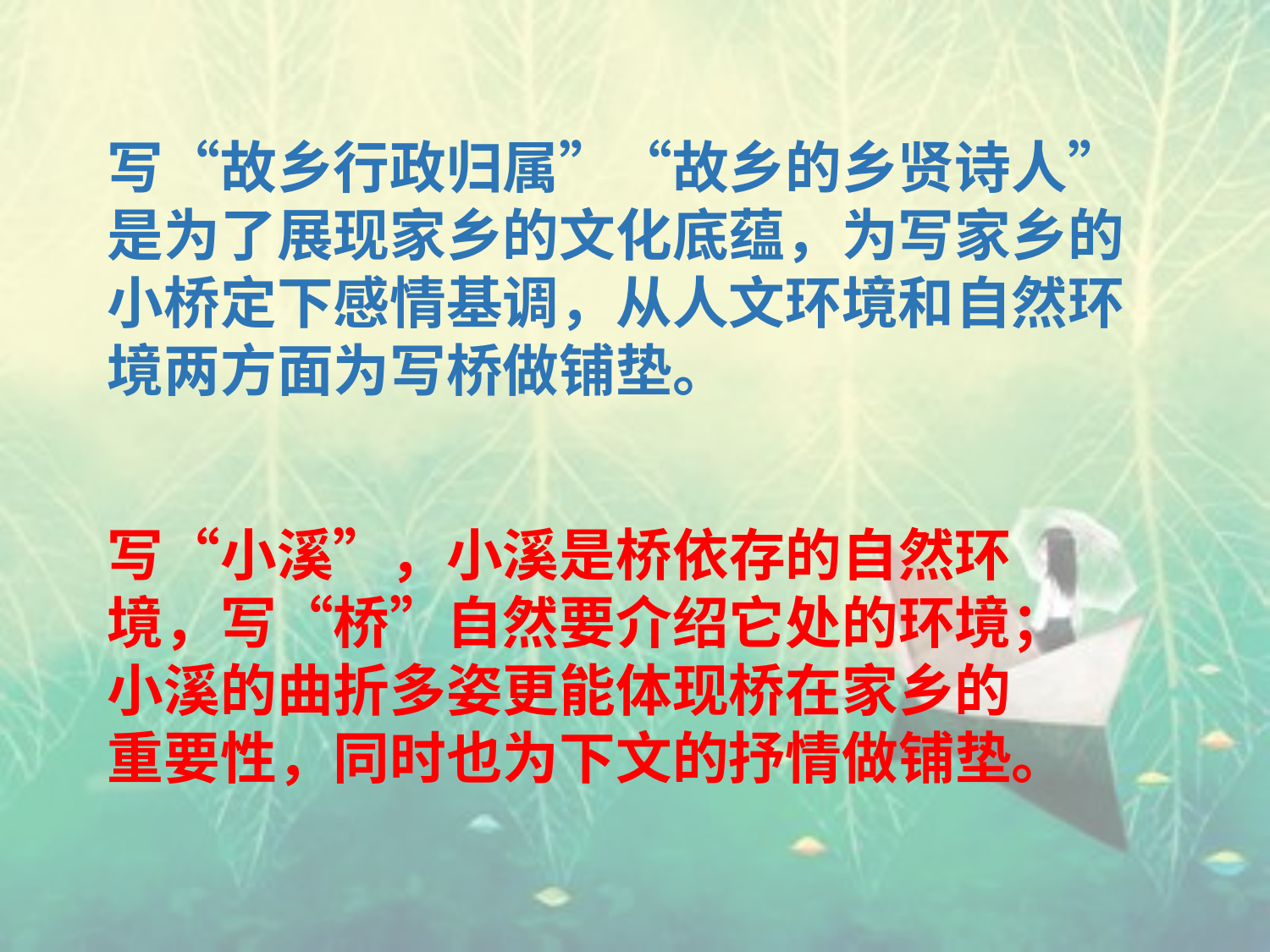

写“故乡行政归属”“故乡的乡贤诗人”是为了展现家乡的文化底蕴，为写家乡的小桥定下感情基调，从人文环境和自然环境两方面为写桥做铺垫。
写“小溪”，小溪是桥依存的自然环境，写“桥”自然要介绍它处的环境；小溪的曲折多姿更能体现桥在家乡的重要性，同时也为下文的抒情做铺垫。